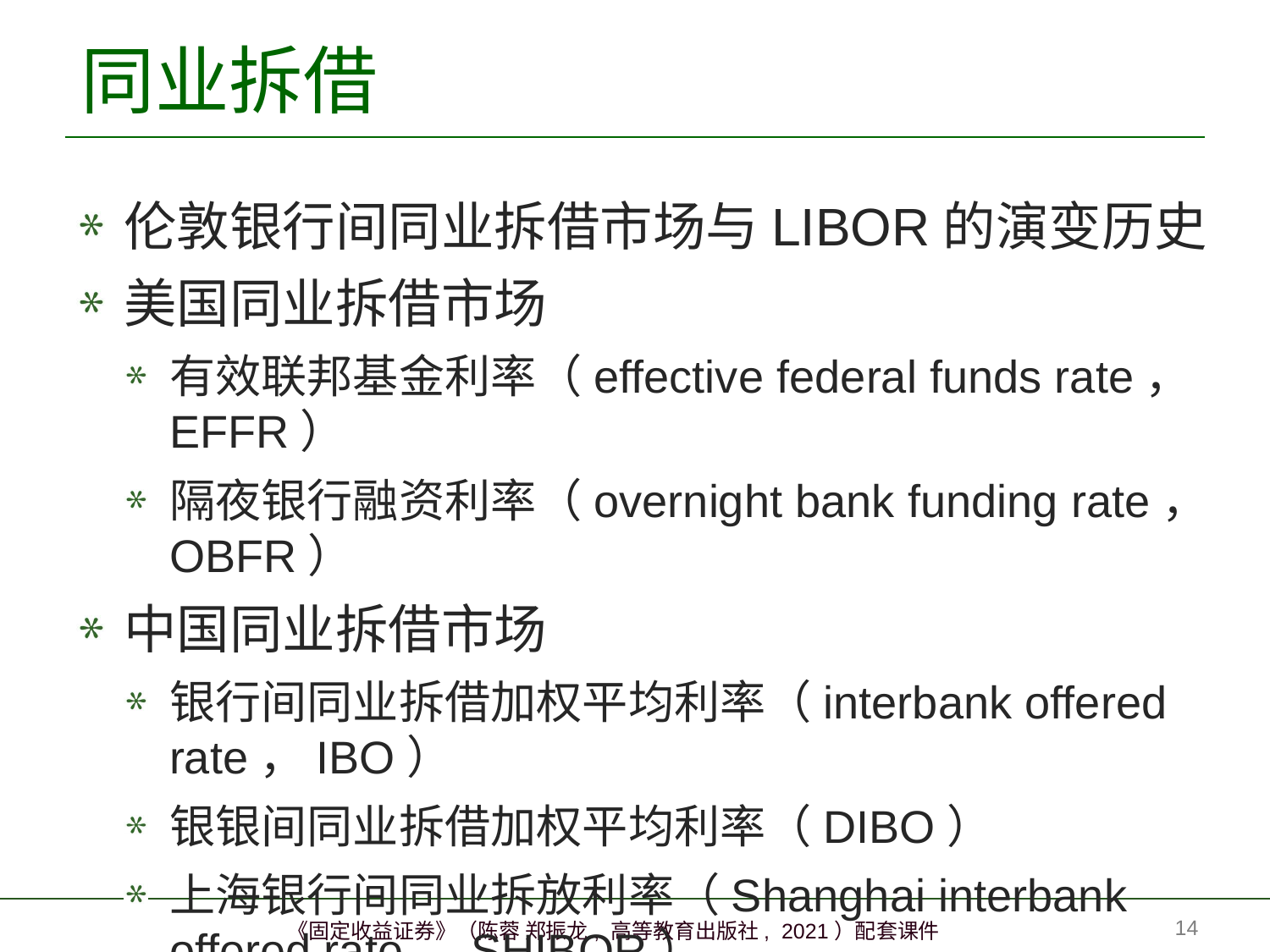

# 同业拆借
伦敦银行间同业拆借市场与LIBOR的演变历史
美国同业拆借市场
有效联邦基金利率（effective federal funds rate，EFFR）
隔夜银行融资利率（overnight bank funding rate，OBFR）
中国同业拆借市场
银行间同业拆借加权平均利率（interbank offered rate，IBO）
银银间同业拆借加权平均利率（DIBO）
上海银行间同业拆放利率（Shanghai interbank offered rate，SHIBOR）
14